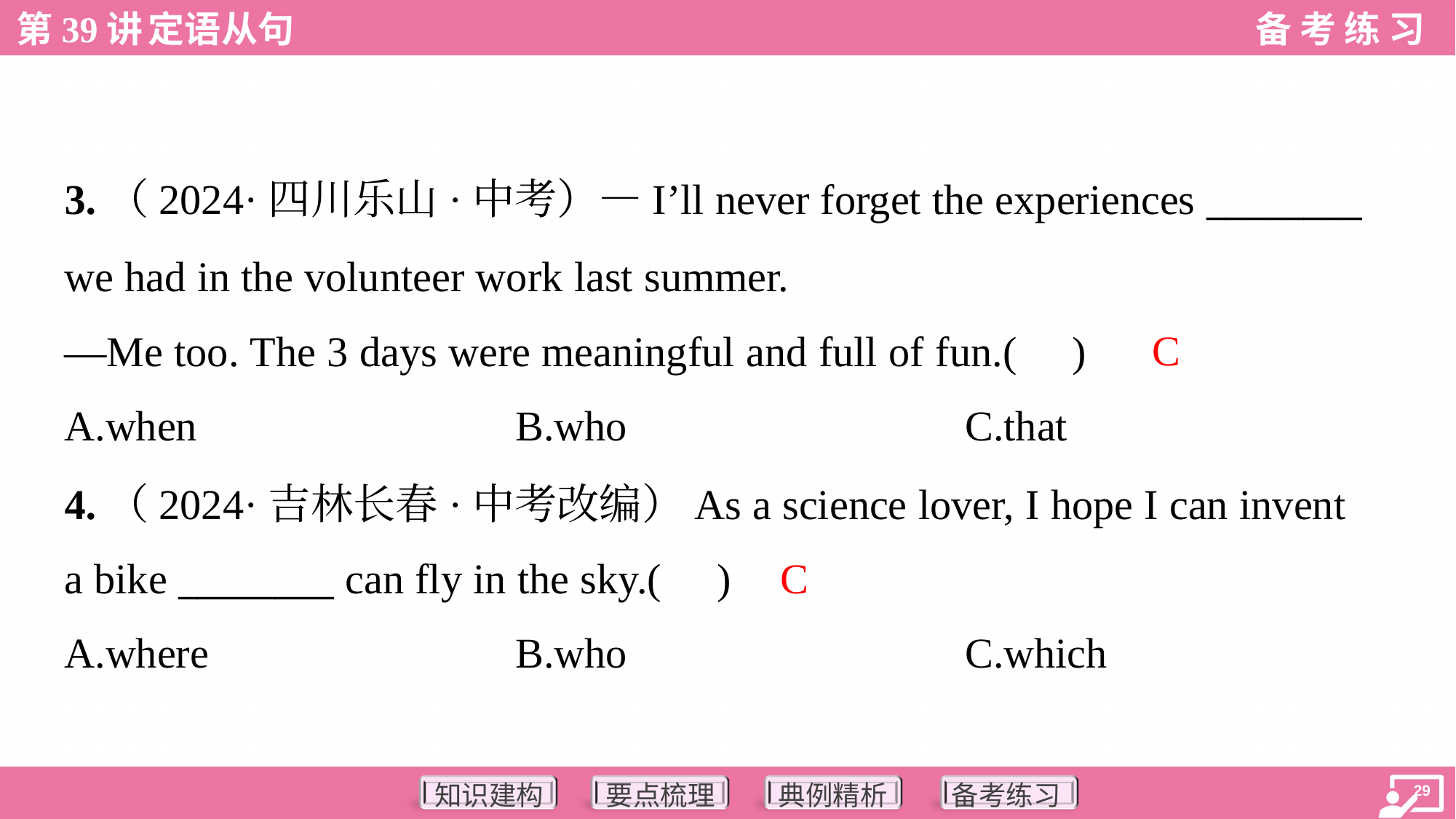

3.（2024·四川乐山·中考）—I’ll never forget the experiences ________
we had in the volunteer work last summer.
—Me too. The 3 days were meaningful and full of fun.(     )
C
A.when	B.who	C.that
4.（2024·吉林长春·中考改编）As a science lover, I hope I can invent
a bike ________ can fly in the sky.(     )
C
A.where	B.who	C.which